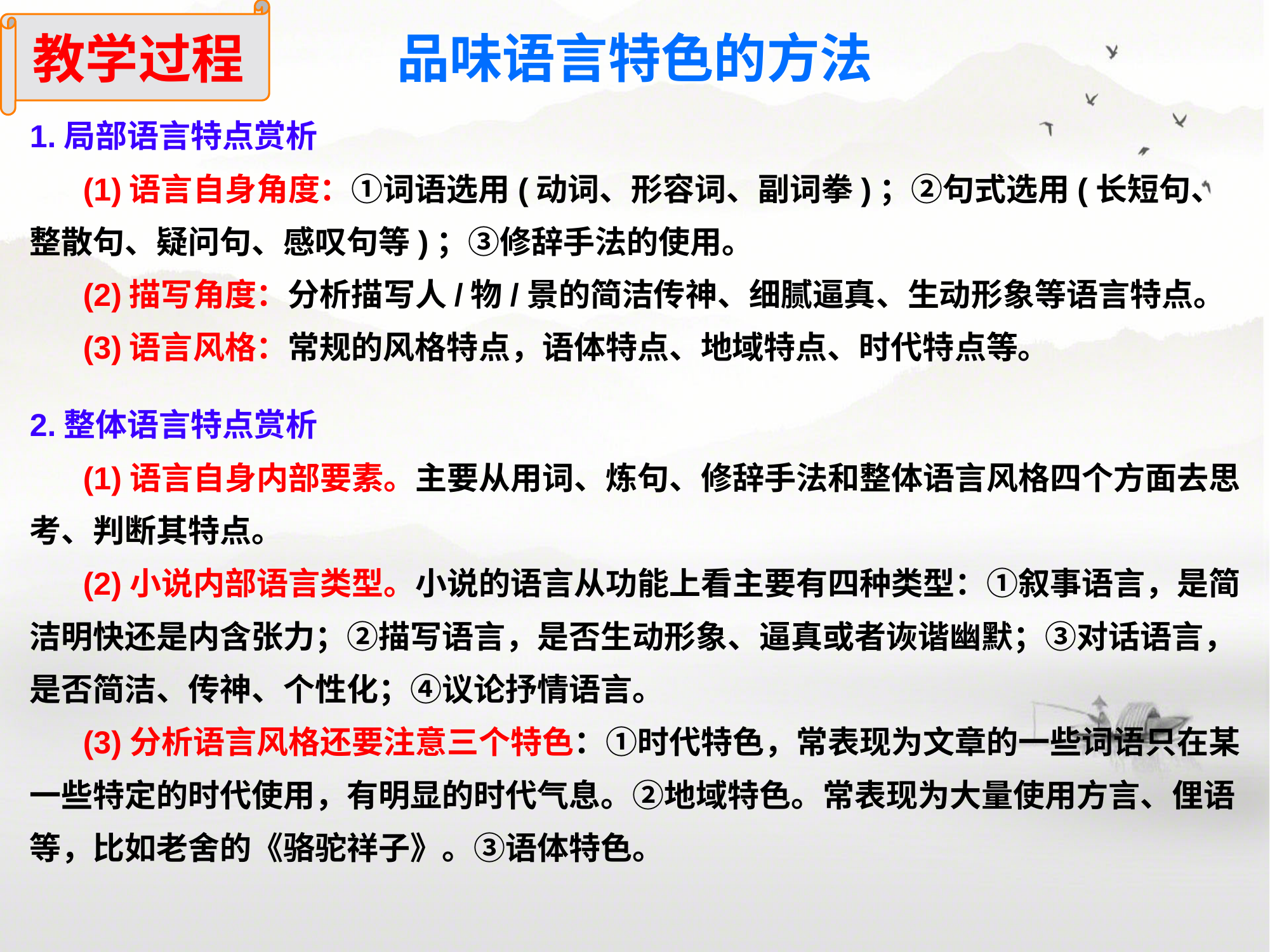

教学过程
品味语言特色的方法
1.局部语言特点赏析
      (1)语言自身角度：①词语选用(动词、形容词、副词拳)；②句式选用(长短句、整散句、疑问句、感叹句等)；③修辞手法的使用。
      (2)描写角度：分析描写人/物/景的简洁传神、细腻逼真、生动形象等语言特点。
      (3)语言风格：常规的风格特点，语体特点、地域特点、时代特点等。
2.整体语言特点赏析
      (1)语言自身内部要素。主要从用词、炼句、修辞手法和整体语言风格四个方面去思考、判断其特点。
      (2)小说内部语言类型。小说的语言从功能上看主要有四种类型：①叙事语言，是简洁明快还是内含张力；②描写语言，是否生动形象、逼真或者诙谐幽默；③对话语言，是否简洁、传神、个性化；④议论抒情语言。
      (3)分析语言风格还要注意三个特色：①时代特色，常表现为文章的一些词语只在某一些特定的时代使用，有明显的时代气息。②地域特色。常表现为大量使用方言、俚语等，比如老舍的《骆驼祥子》。③语体特色。